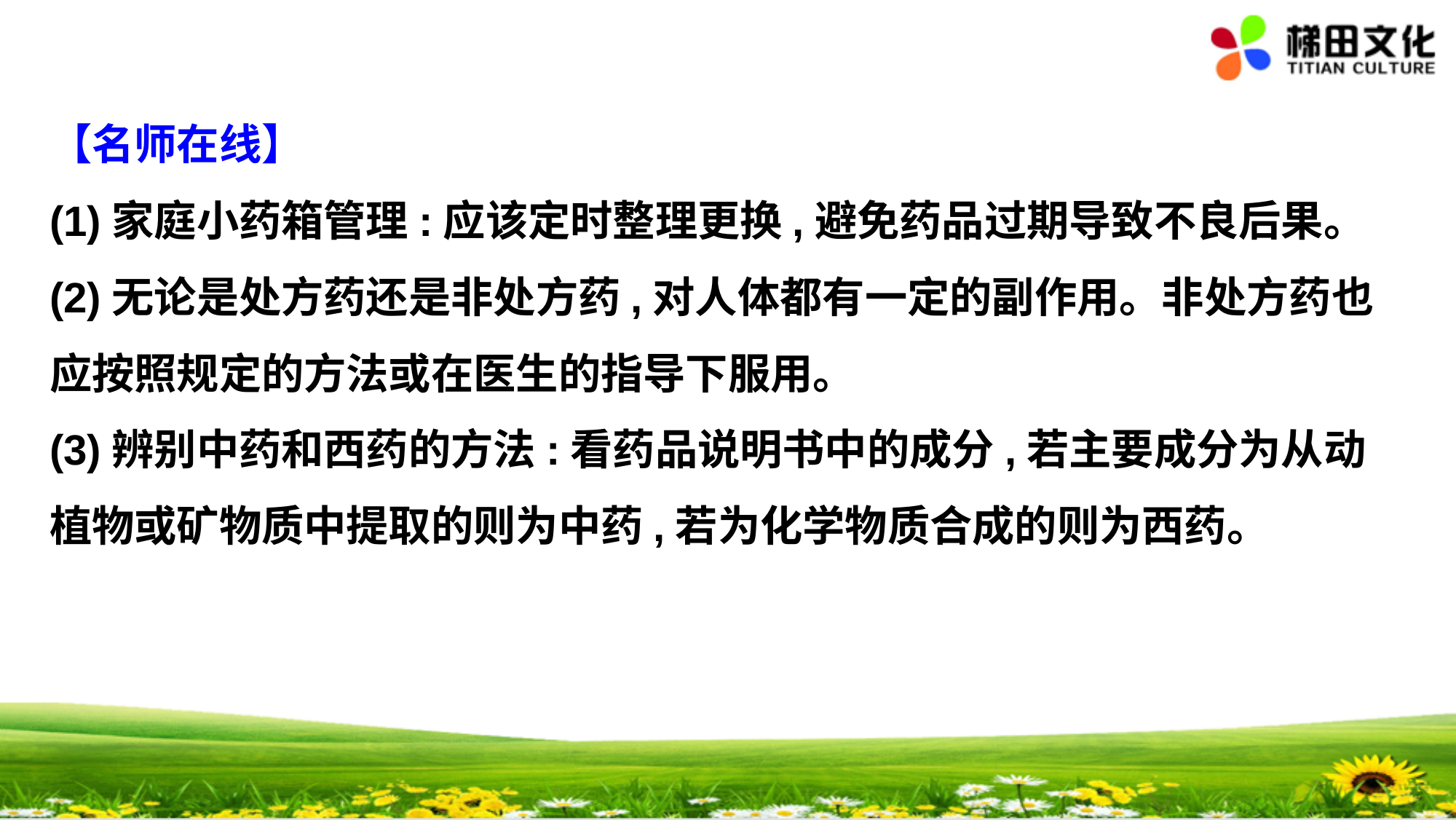

【名师在线】
(1)家庭小药箱管理:应该定时整理更换,避免药品过期导致不良后果。
(2)无论是处方药还是非处方药,对人体都有一定的副作用。非处方药也应按照规定的方法或在医生的指导下服用。
(3)辨别中药和西药的方法:看药品说明书中的成分,若主要成分为从动植物或矿物质中提取的则为中药,若为化学物质合成的则为西药。